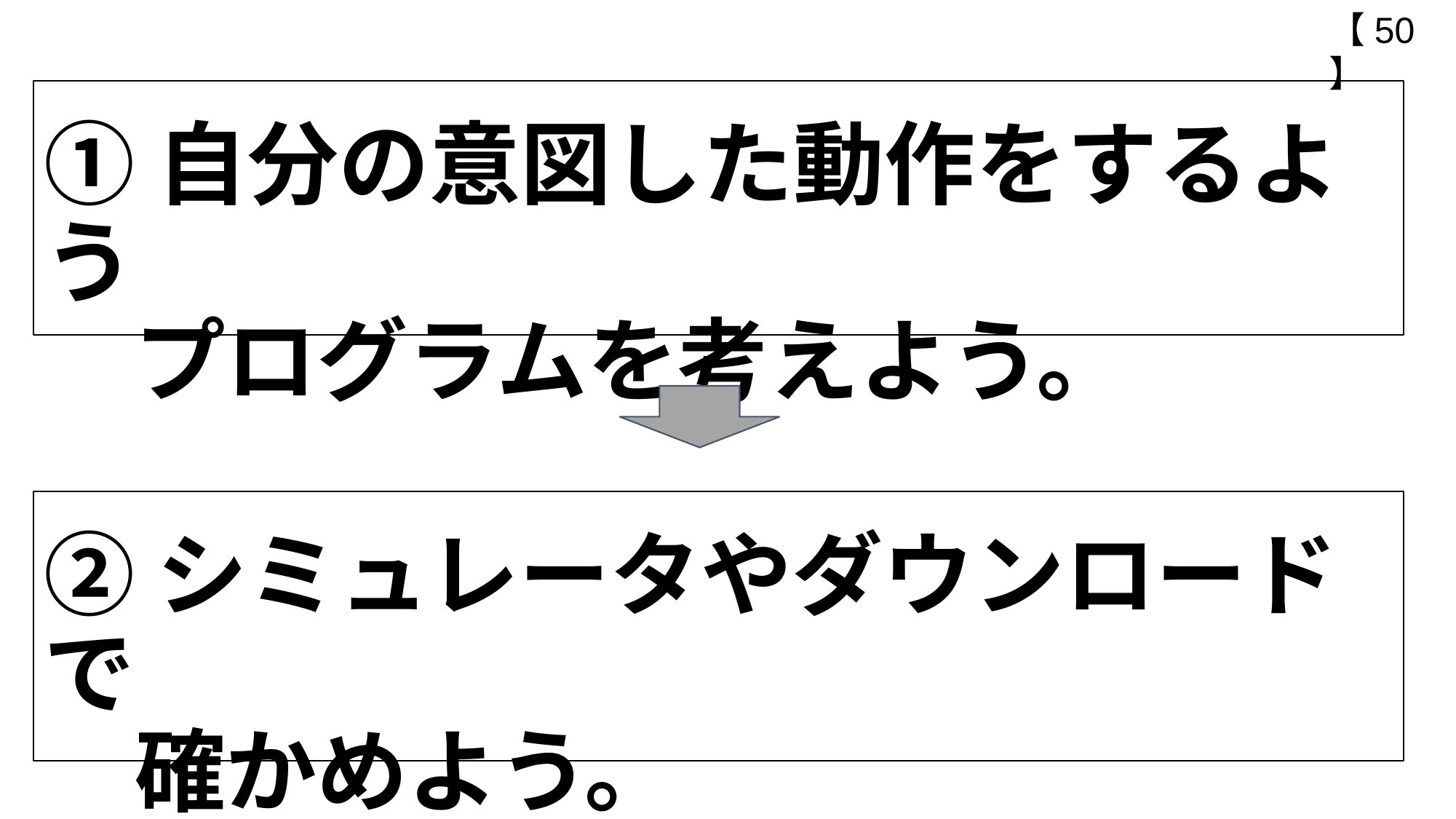

【50】

①自分の意図した動作をするよう
　プログラムを考えよう。

②シミュレータやダウンロードで
　確かめよう。